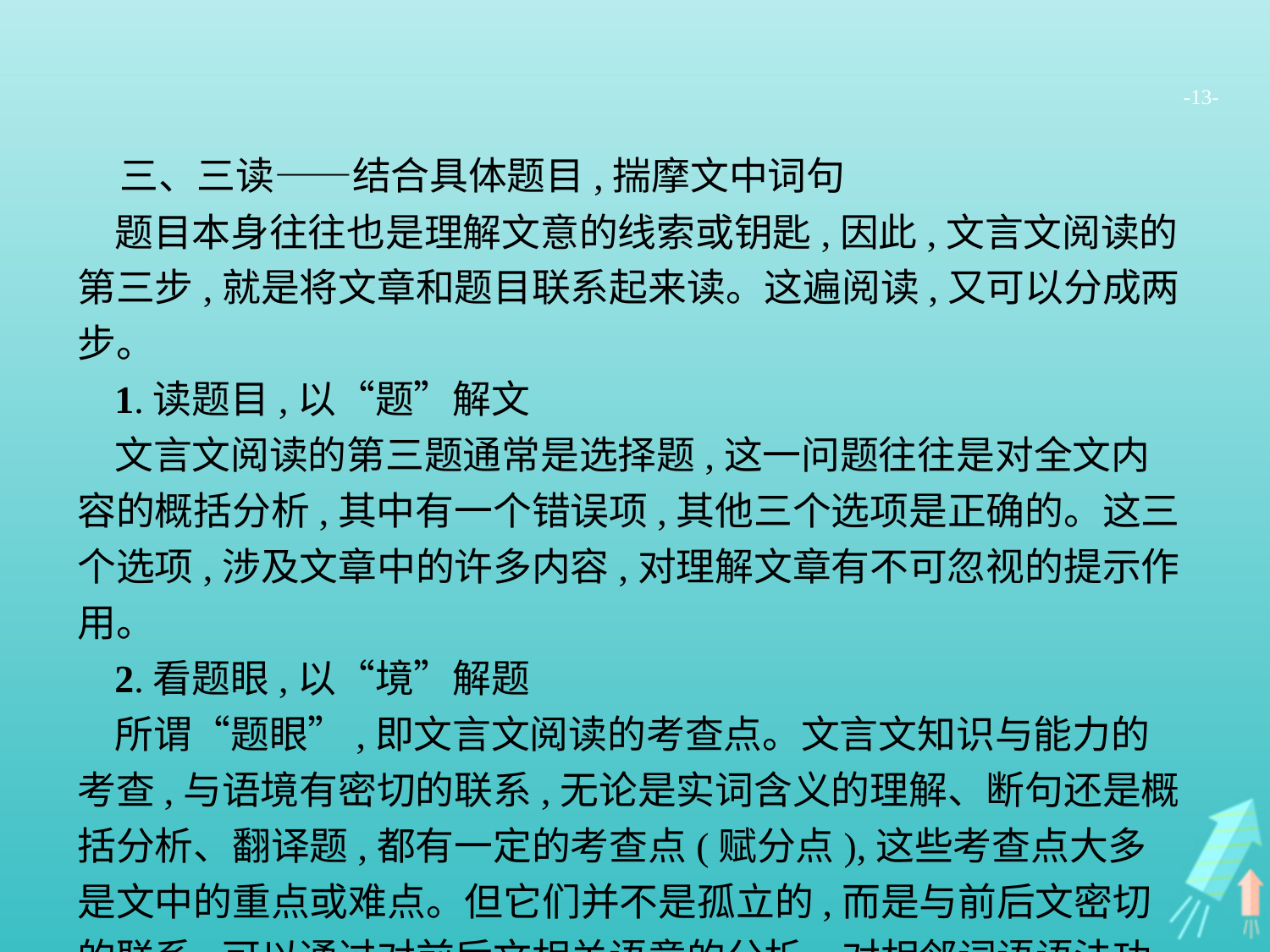

-13-
三、三读——结合具体题目,揣摩文中词句
题目本身往往也是理解文意的线索或钥匙,因此,文言文阅读的第三步,就是将文章和题目联系起来读。这遍阅读,又可以分成两步。
1.读题目,以“题”解文
文言文阅读的第三题通常是选择题,这一问题往往是对全文内容的概括分析,其中有一个错误项,其他三个选项是正确的。这三个选项,涉及文章中的许多内容,对理解文章有不可忽视的提示作用。
2.看题眼,以“境”解题
所谓“题眼”,即文言文阅读的考查点。文言文知识与能力的考查,与语境有密切的联系,无论是实词含义的理解、断句还是概括分析、翻译题,都有一定的考查点(赋分点),这些考查点大多是文中的重点或难点。但它们并不是孤立的,而是与前后文密切的联系,可以通过对前后文相关语意的分析、对相邻词语语法功能的定位来解答,即以“境”解题。